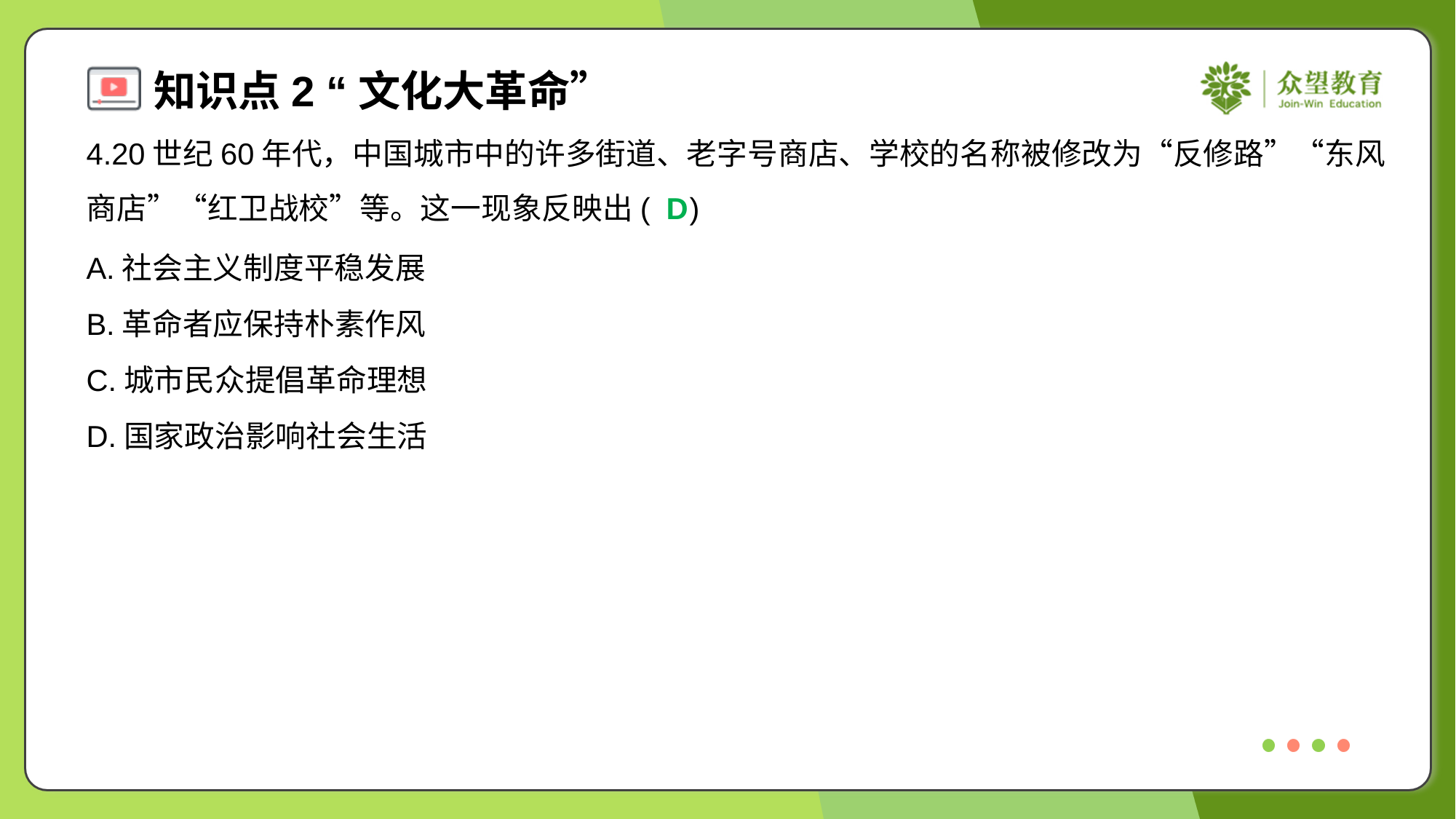

4.20世纪60年代，中国城市中的许多街道、老字号商店、学校的名称被修改为“反修路”“东风
商店”“红卫战校”等。这一现象反映出(     )
D
A.社会主义制度平稳发展
B.革命者应保持朴素作风
C.城市民众提倡革命理想
D.国家政治影响社会生活